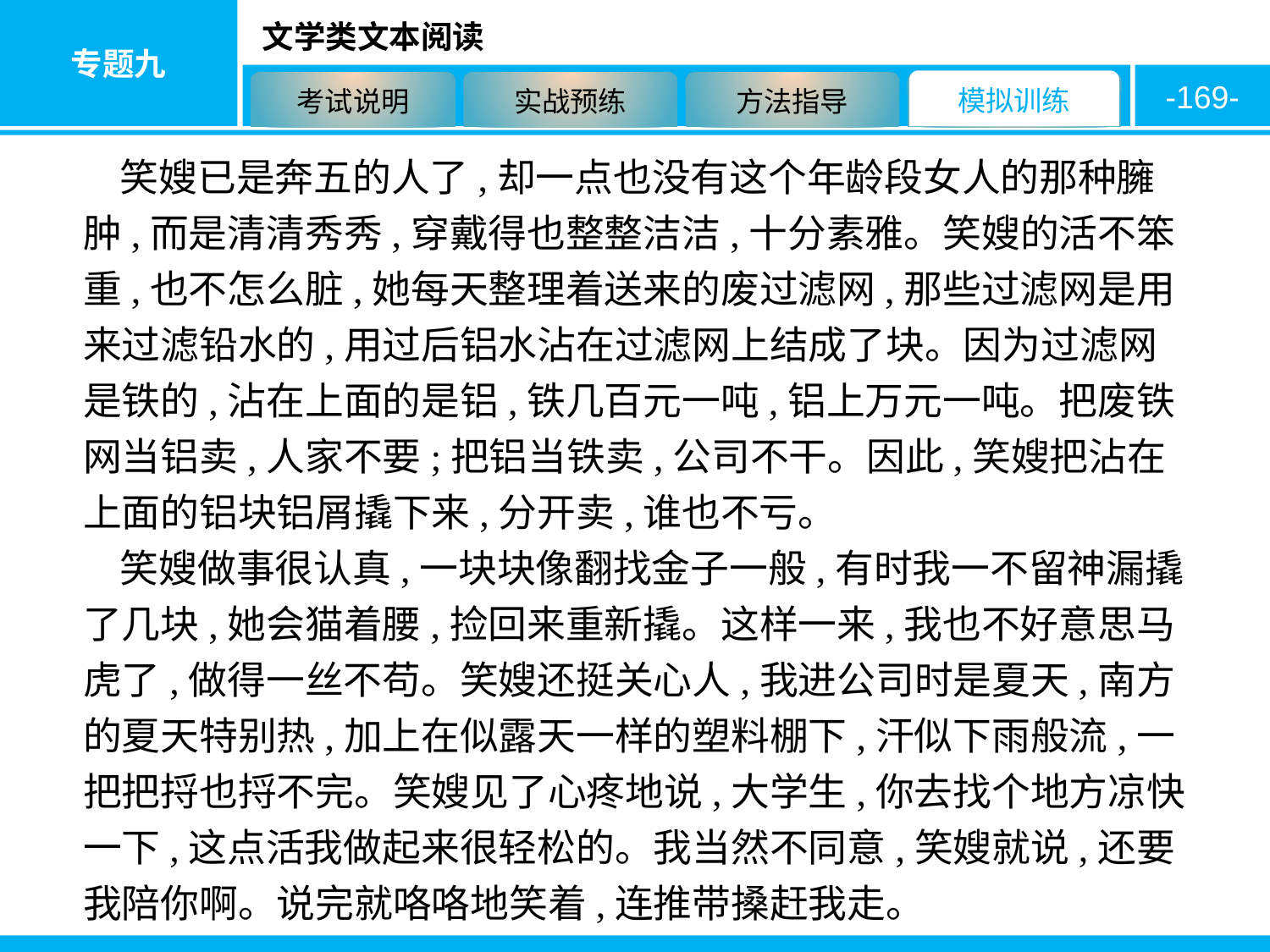

-169-
笑嫂已是奔五的人了,却一点也没有这个年龄段女人的那种臃肿,而是清清秀秀,穿戴得也整整洁洁,十分素雅。笑嫂的活不笨重,也不怎么脏,她每天整理着送来的废过滤网,那些过滤网是用来过滤铅水的,用过后铝水沾在过滤网上结成了块。因为过滤网是铁的,沾在上面的是铝,铁几百元一吨,铝上万元一吨。把废铁网当铝卖,人家不要;把铝当铁卖,公司不干。因此,笑嫂把沾在上面的铝块铝屑撬下来,分开卖,谁也不亏。
笑嫂做事很认真,一块块像翻找金子一般,有时我一不留神漏撬了几块,她会猫着腰,捡回来重新撬。这样一来,我也不好意思马虎了,做得一丝不苟。笑嫂还挺关心人,我进公司时是夏天,南方的夏天特别热,加上在似露天一样的塑料棚下,汗似下雨般流,一把把捋也捋不完。笑嫂见了心疼地说,大学生,你去找个地方凉快一下,这点活我做起来很轻松的。我当然不同意,笑嫂就说,还要我陪你啊。说完就咯咯地笑着,连推带搡赶我走。